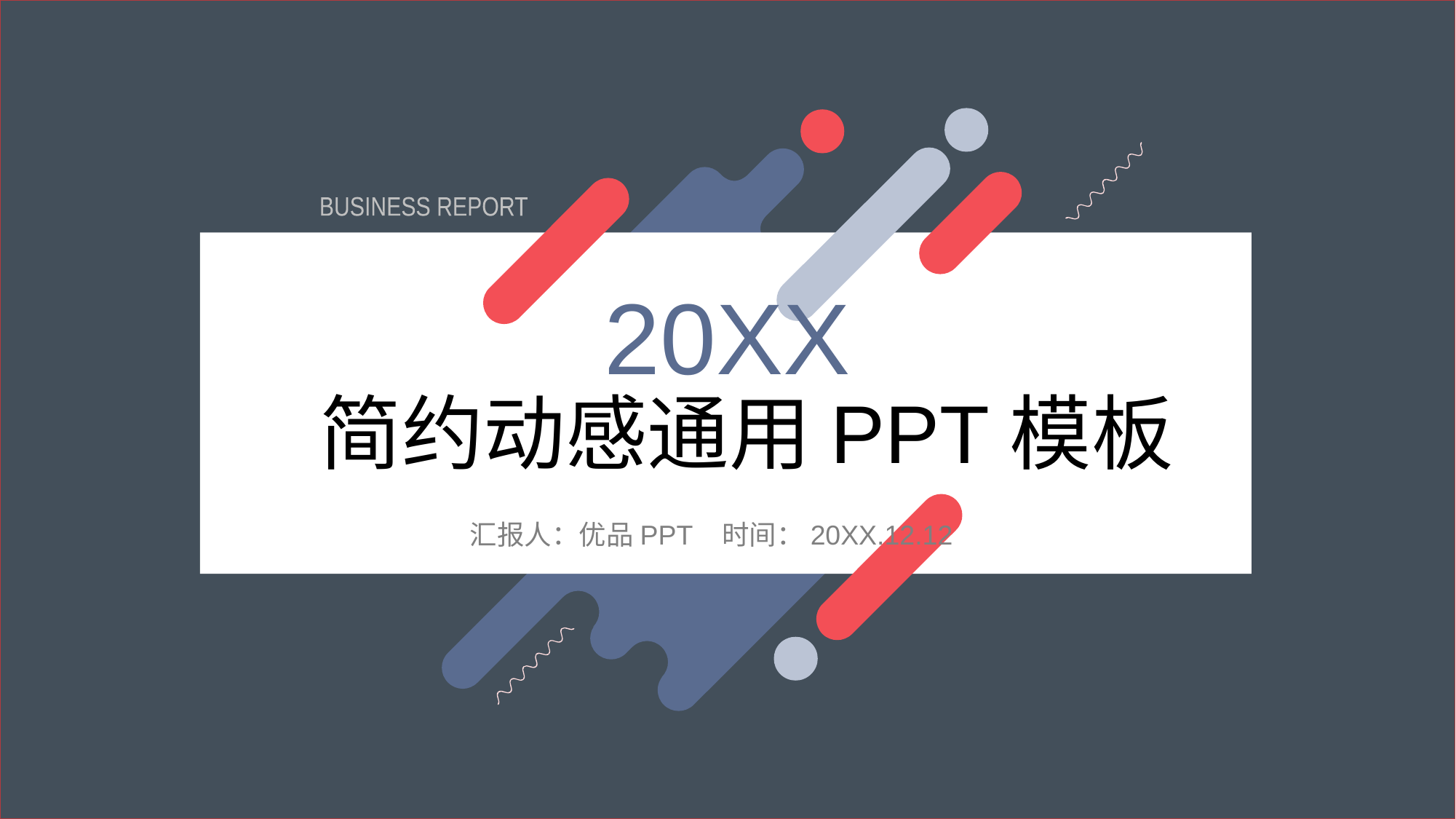

BUSINESS REPORT
20XX
# 简约动感通用PPT模板
汇报人：优品PPT   时间：20XX.12.12